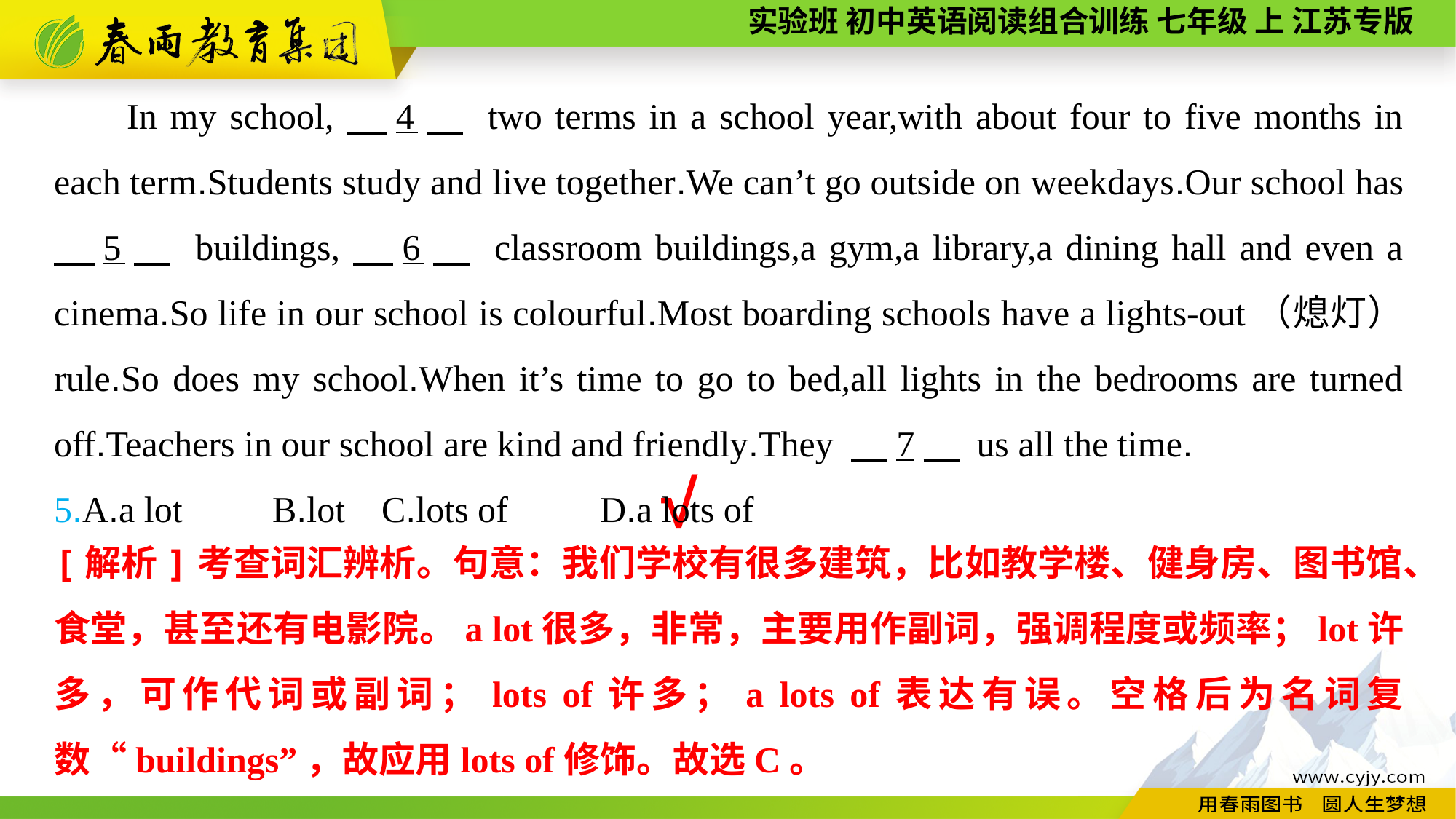

In my school,　4　 two terms in a school year,with about four to five months in each term.Students study and live together.We can’t go outside on weekdays.Our school has 　5　 buildings,　6　 classroom buildings,a gym,a library,a dining hall and even a cinema.So life in our school is colourful.Most boarding schools have a lights-out（熄灯） rule.So does my school.When it’s time to go to bed,all lights in the bedrooms are turned off.Teachers in our school are kind and friendly.They 　7　 us all the time.
5.A.a lot	B.lot	C.lots of	D.a lots of
√
[解析]考查词汇辨析。句意：我们学校有很多建筑，比如教学楼、健身房、图书馆、食堂，甚至还有电影院。a lot很多，非常，主要用作副词，强调程度或频率；lot许多，可作代词或副词；lots of许多；a lots of表达有误。空格后为名词复数“buildings”，故应用lots of修饰。故选C。